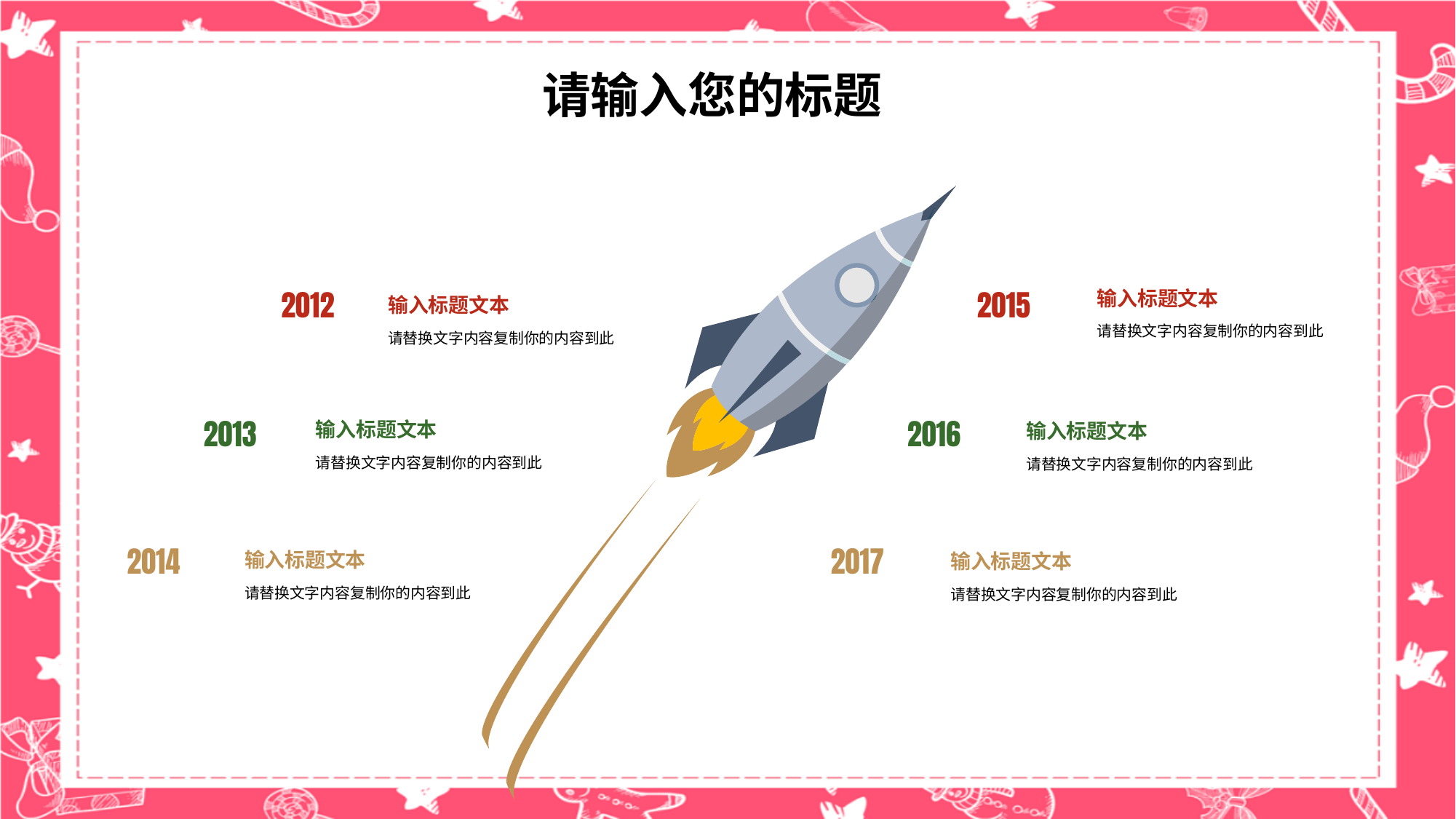

请输入您的标题

2012
输入标题文本
请替换文字内容复制你的内容到此
2015
输入标题文本
请替换文字内容复制你的内容到此
2013
输入标题文本
请替换文字内容复制你的内容到此
2016
输入标题文本
请替换文字内容复制你的内容到此
2014
输入标题文本
请替换文字内容复制你的内容到此
2017
输入标题文本
请替换文字内容复制你的内容到此